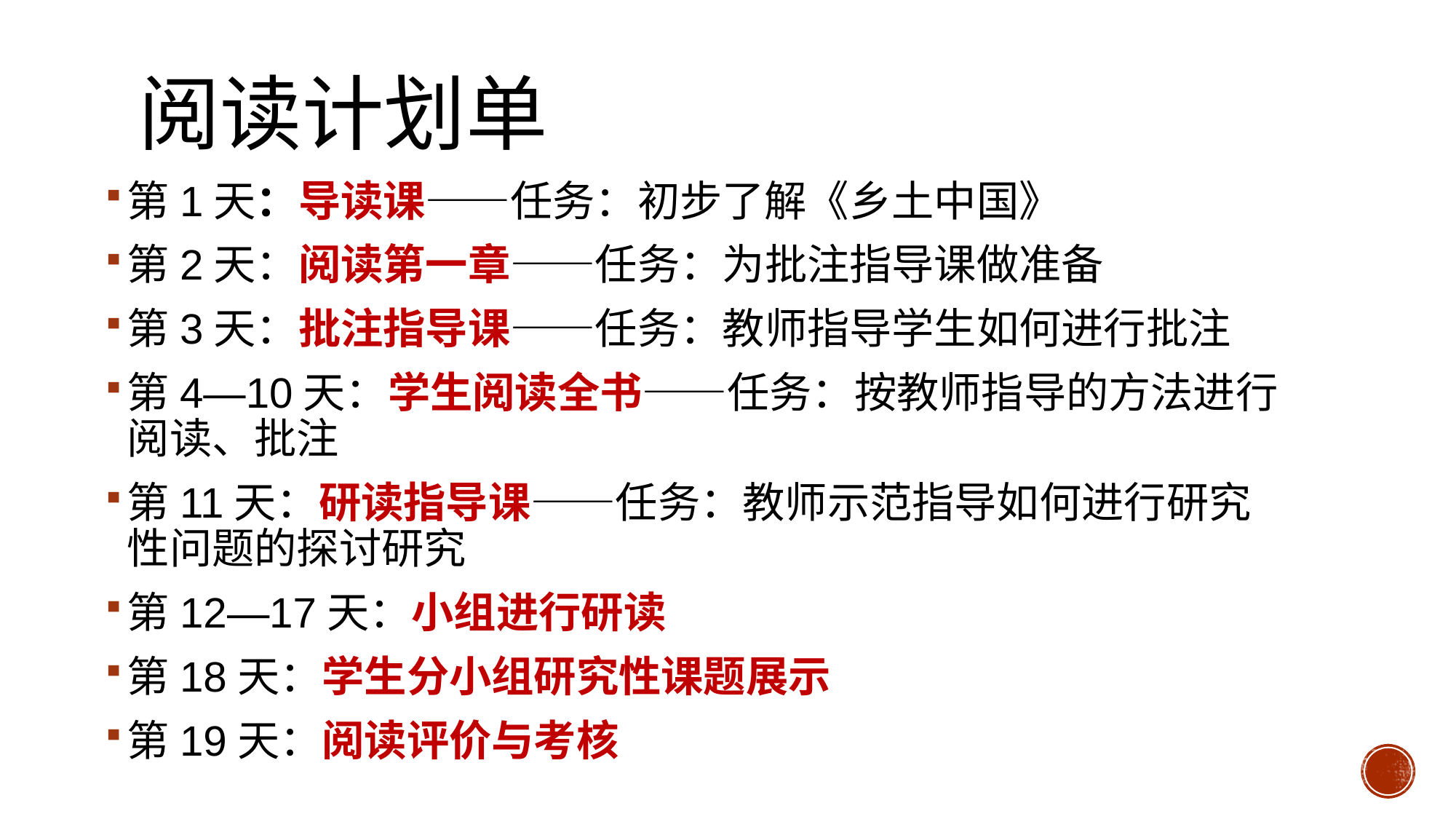

# 阅读计划单
第1天：导读课——任务：初步了解《乡土中国》
第2天：阅读第一章——任务：为批注指导课做准备
第3天：批注指导课——任务：教师指导学生如何进行批注
第4—10天：学生阅读全书——任务：按教师指导的方法进行阅读、批注
第11天：研读指导课——任务：教师示范指导如何进行研究性问题的探讨研究
第12—17天：小组进行研读
第18天：学生分小组研究性课题展示
第19天：阅读评价与考核